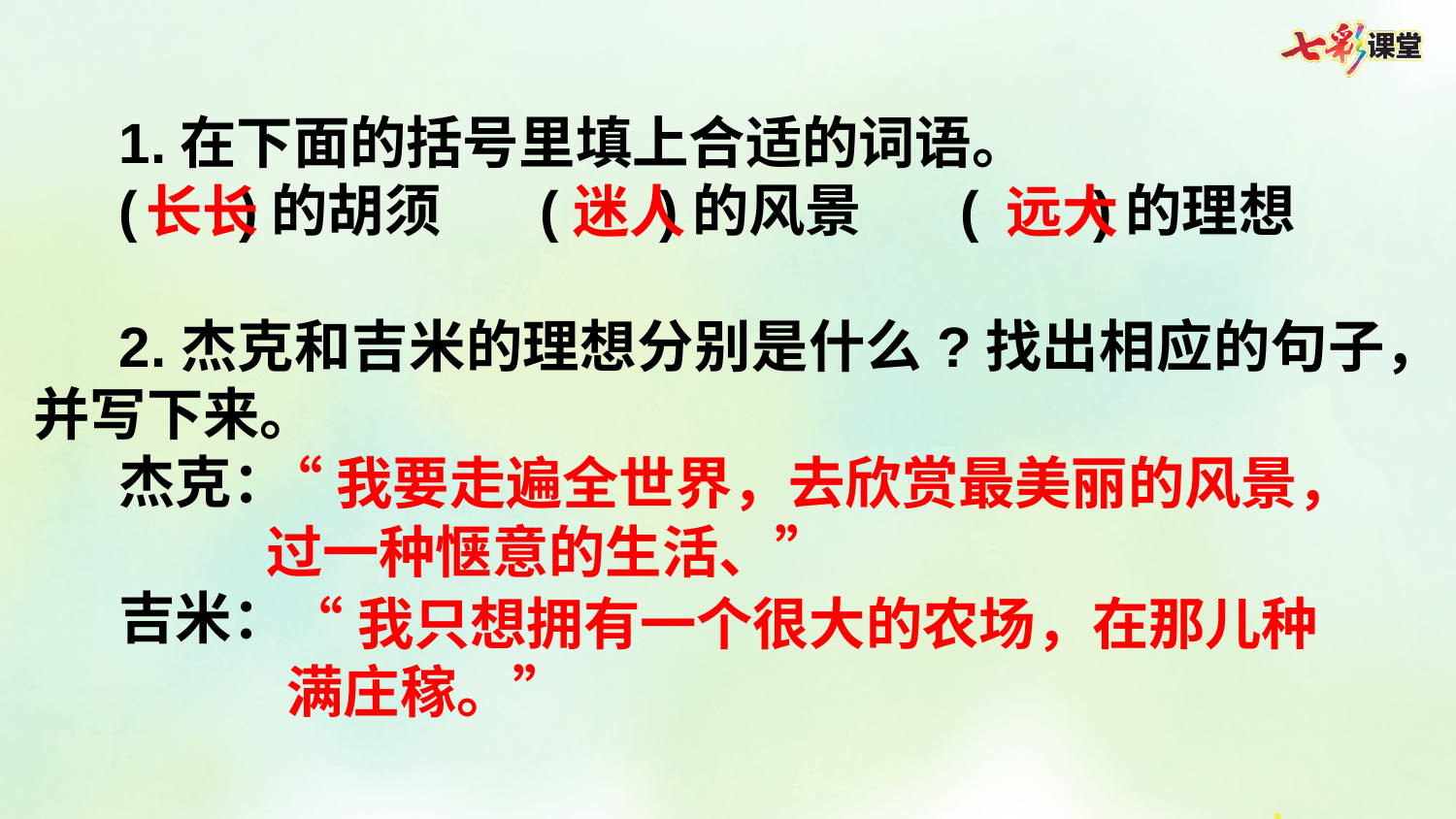

1.在下面的括号里填上合适的词语。
(    )的胡须   (    )的风景   (    )的理想

2.杰克和吉米的理想分别是什么?找出相应的句子，并写下来。
杰克：

吉米：
长长
迷人
远大
“我要走遍全世界，去欣赏最美丽的风景，过一种惬意的生活、”
“我只想拥有一个很大的农场，在那儿种满庄稼。”